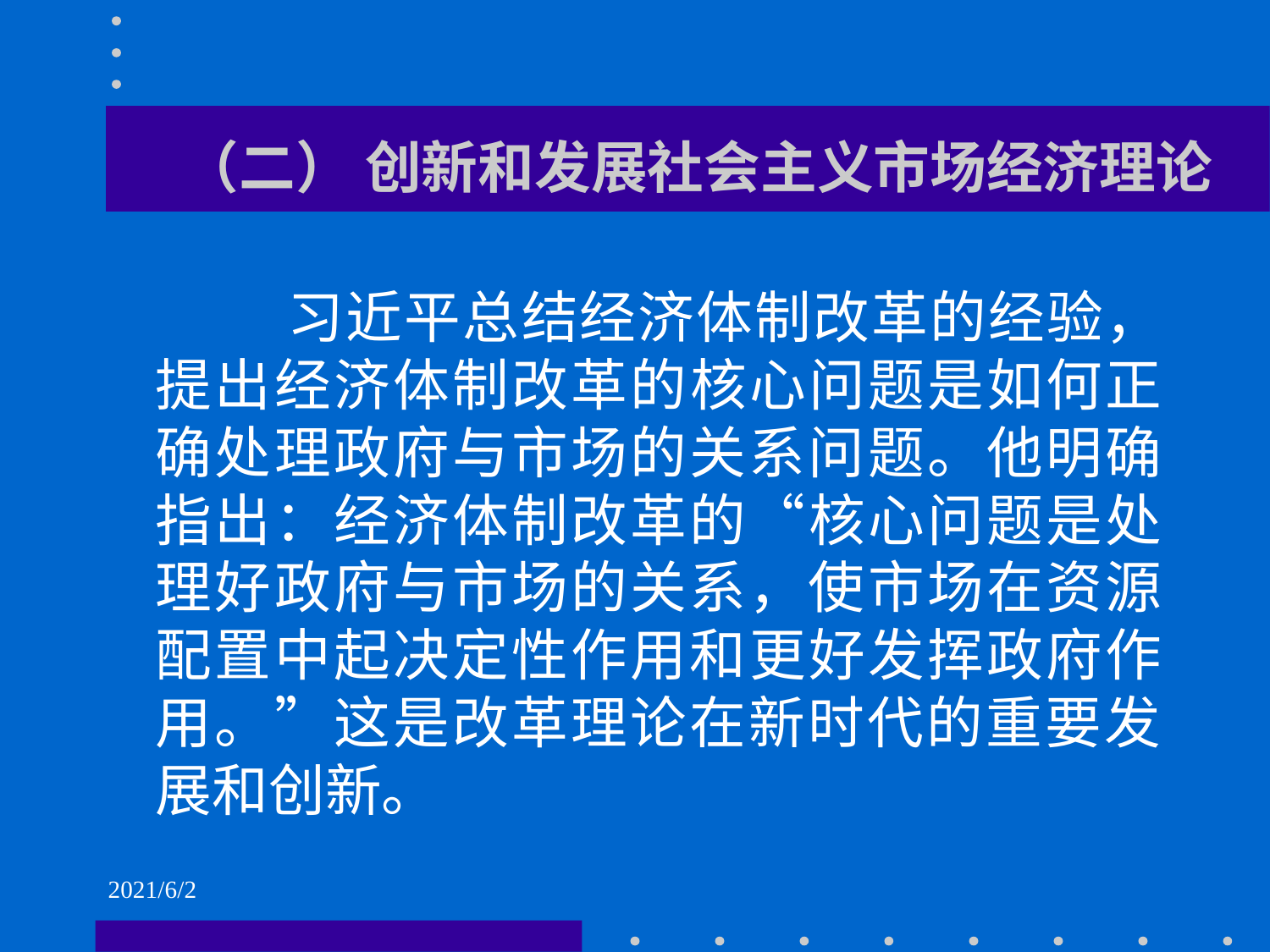

# （二） 创新和发展社会主义市场经济理论
        习近平总结经济体制改革的经验，提出经济体制改革的核心问题是如何正确处理政府与市场的关系问题。他明确指出：经济体制改革的“核心问题是处理好政府与市场的关系，使市场在资源配置中起决定性作用和更好发挥政府作用。”这是改革理论在新时代的重要发展和创新。

2021/6/2